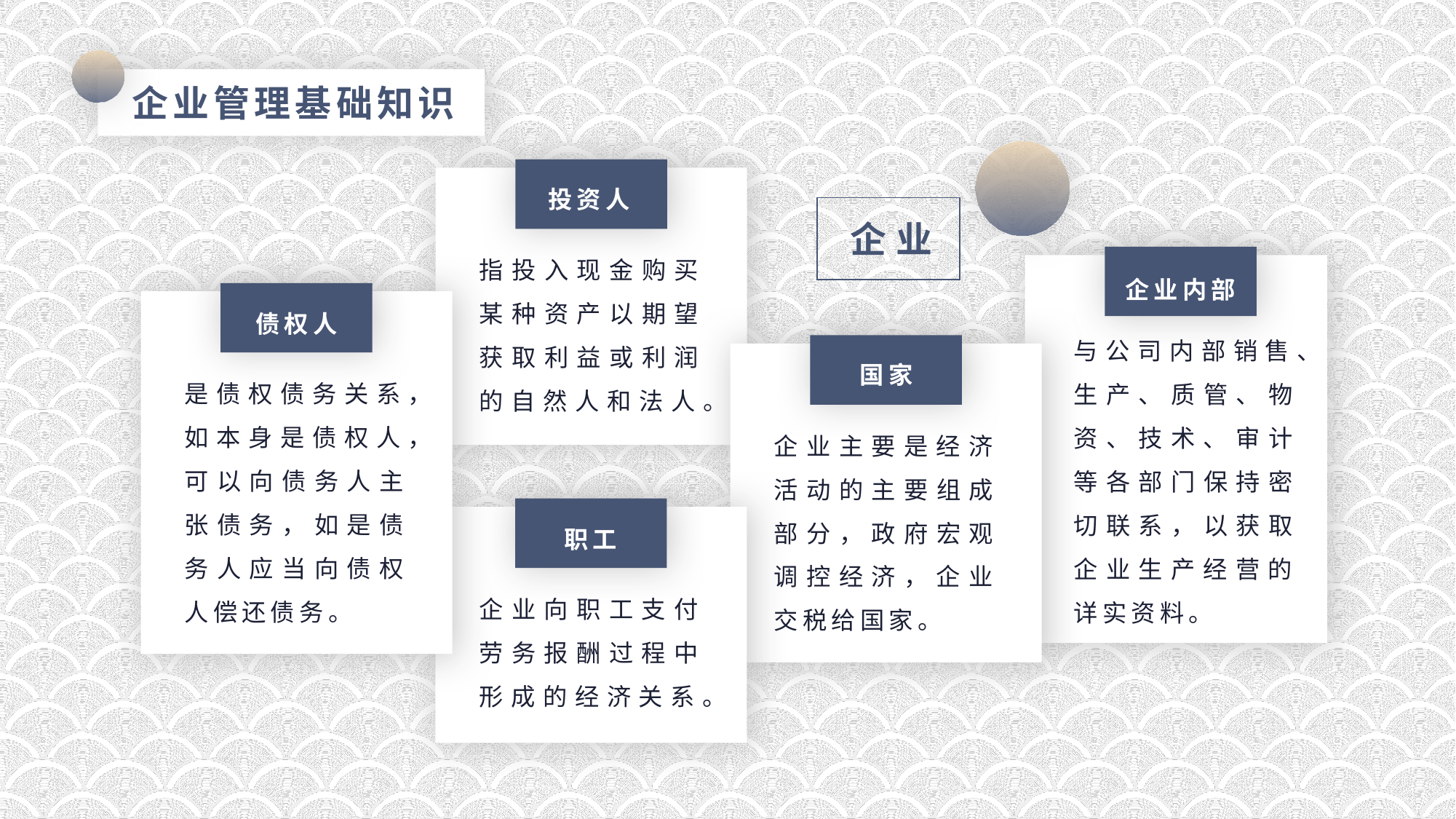

投资人

指投入现金购买某种资产以期望获取利益或利润的自然人和法人。

企业

企业内部

与公司内部销售、生产、质管、物资、技术、审计等各部门保持密切联系，以获取企业生产经营的详实资料。

债权人

是债权债务关系，如本身是债权人，可以向债务人主张债务，如是债务人应当向债权人偿还债务。

国家

企业主要是经济活动的主要组成部分，政府宏观调控经济，企业交税给国家。

职工

企业向职工支付劳务报酬过程中形成的经济关系。